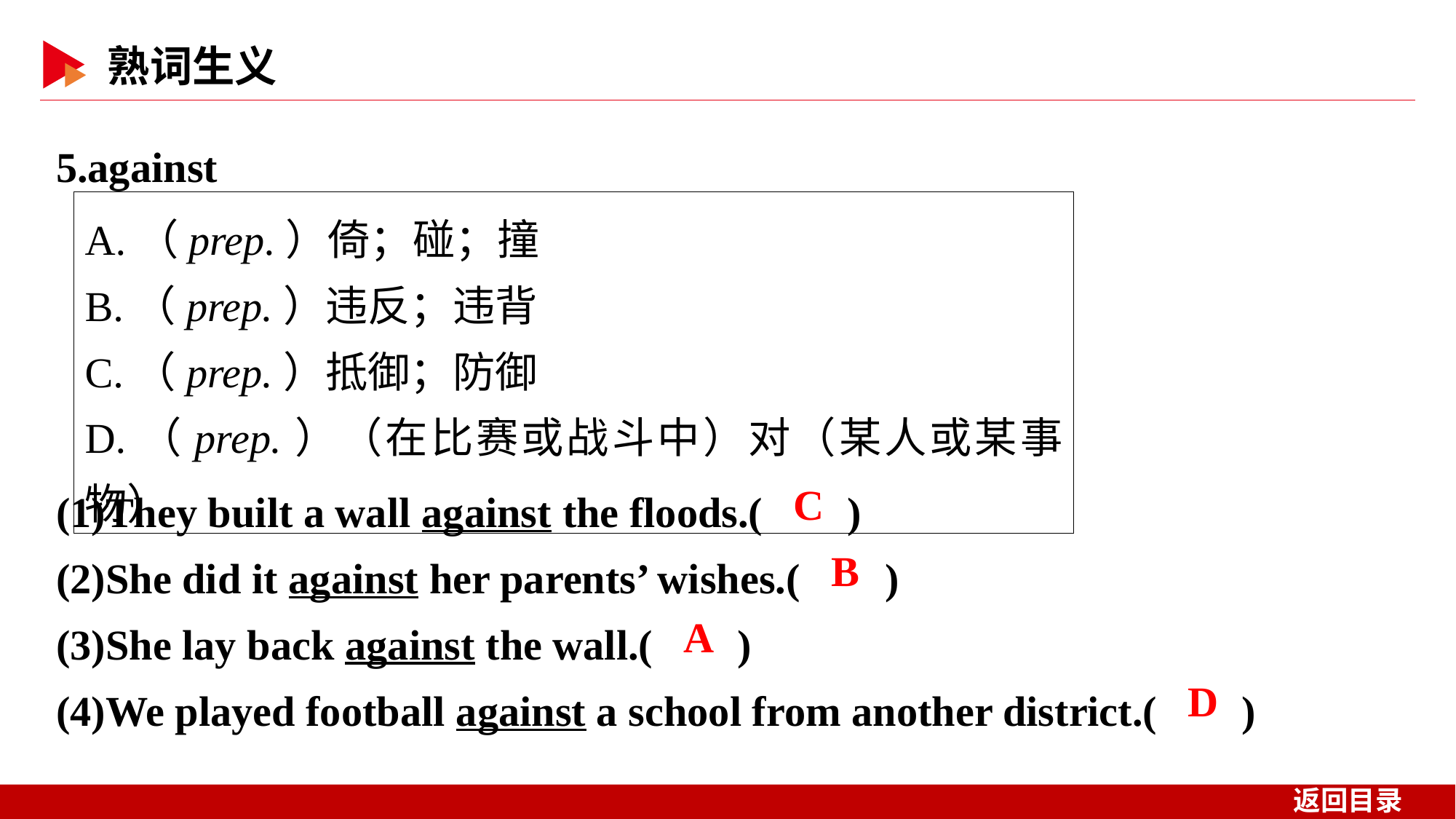

5.against
A.（prep.）倚；碰；撞
B.（prep.）违反；违背
C.（prep.）抵御；防御
D.（prep.）（在比赛或战斗中）对（某人或某事物）
(1)They built a wall against the floods.(        )
(2)She did it against her parents’ wishes.(        )
(3)She lay back against the wall.(        )
(4)We played football against a school from another district.(        )
   C
   B
   A
   D